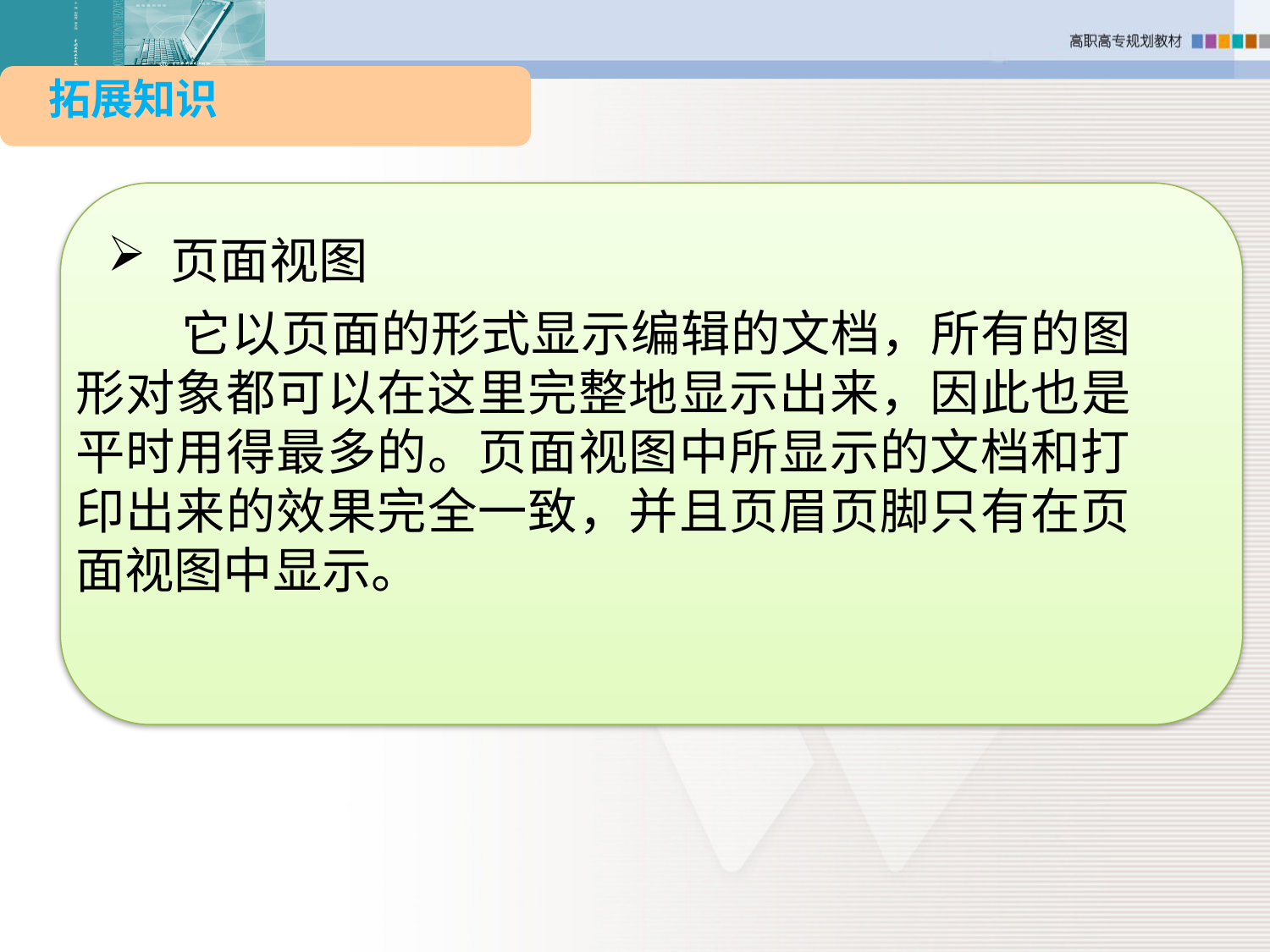

拓展知识

页面视图
        它以页面的形式显示编辑的文档，所有的图形对象都可以在这里完整地显示出来，因此也是平时用得最多的。页面视图中所显示的文档和打印出来的效果完全一致，并且页眉页脚只有在页面视图中显示。